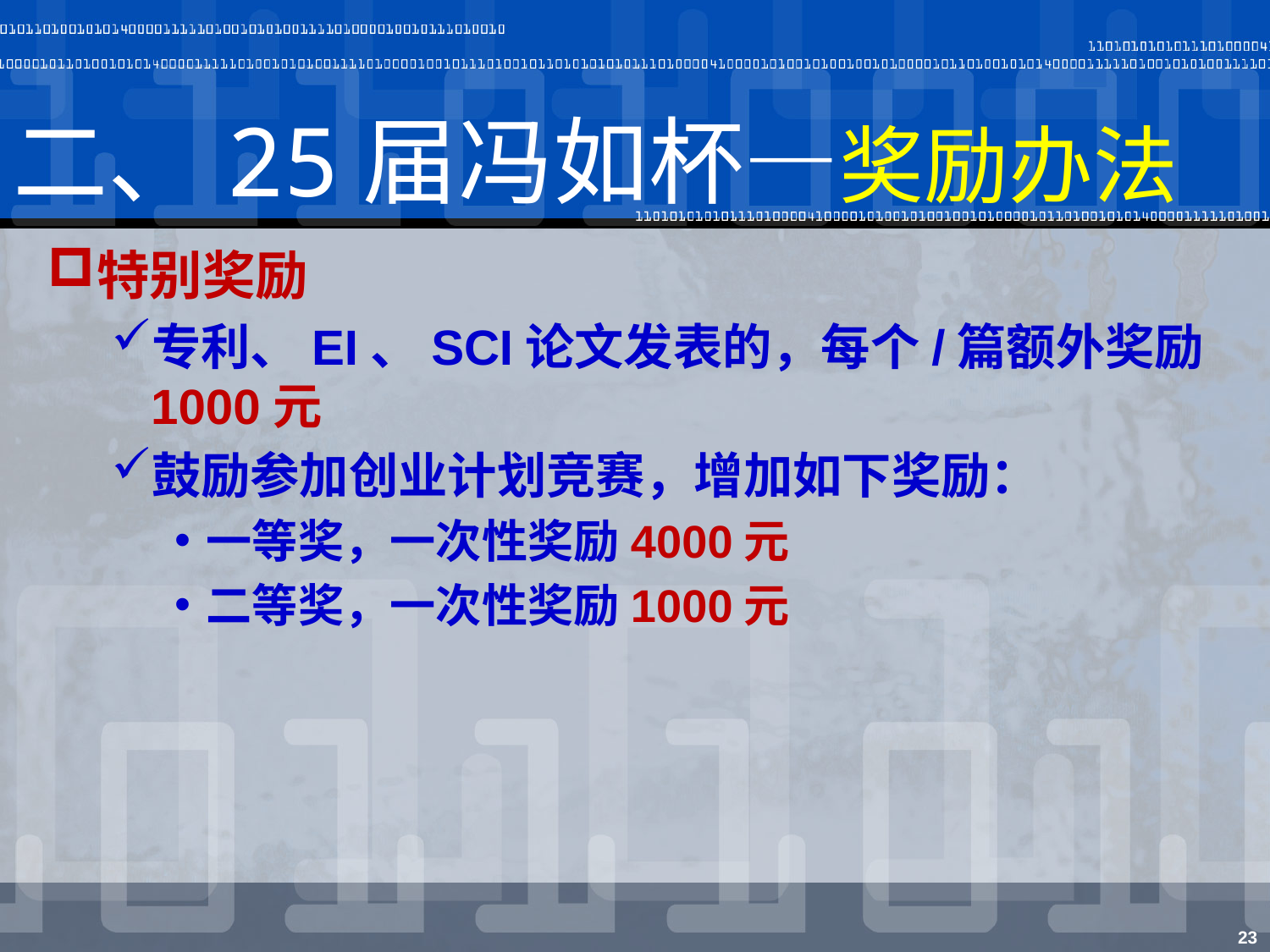

# 二、25届冯如杯—奖励办法
特别奖励
专利、EI、SCI论文发表的，每个/篇额外奖励1000元
鼓励参加创业计划竞赛，增加如下奖励：
一等奖，一次性奖励4000元
二等奖，一次性奖励1000元

23